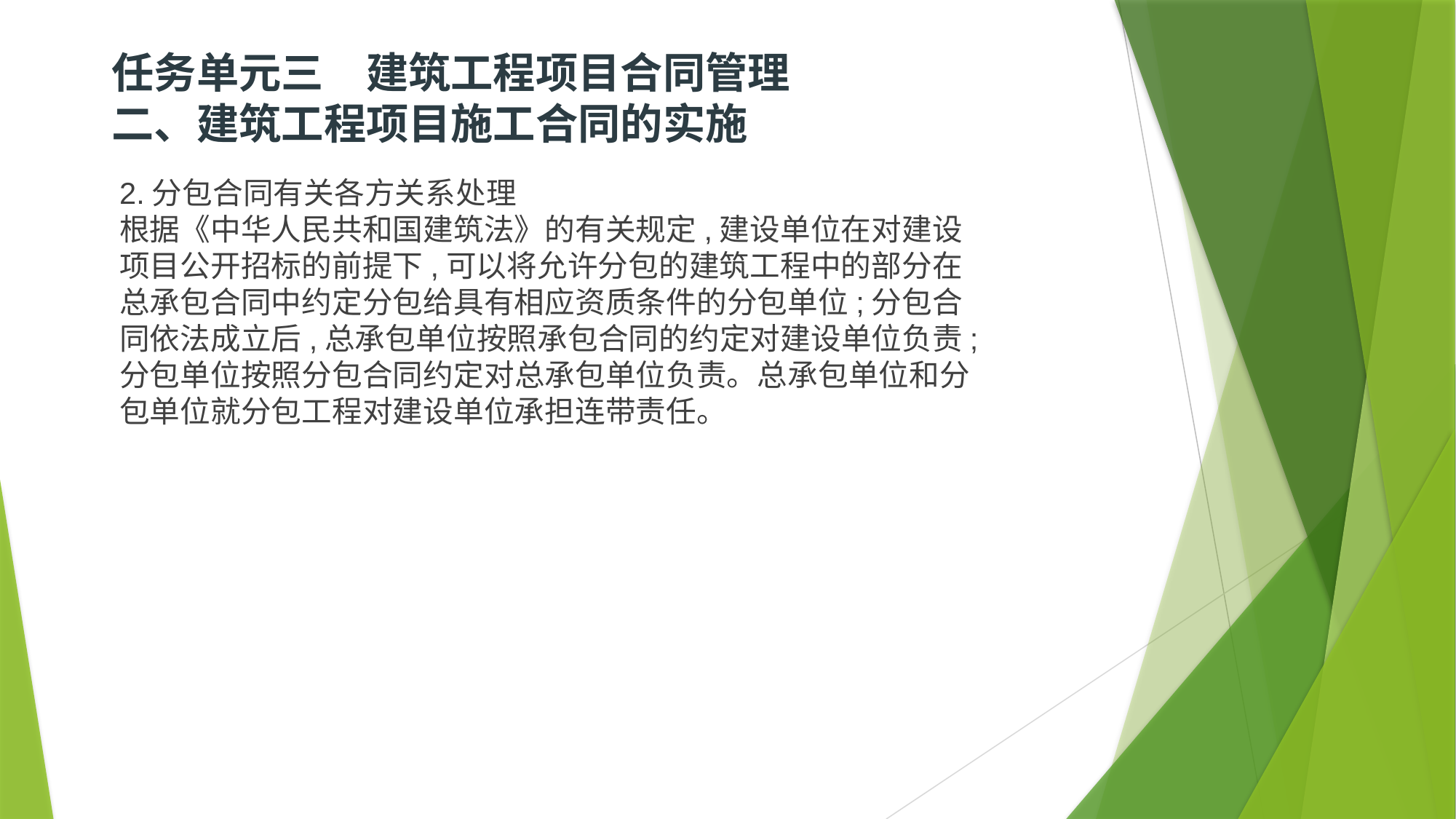

# 任务单元三　建筑工程项目合同管理  二、建筑工程项目施工合同的实施
2.分包合同有关各方关系处理
根据《中华人民共和国建筑法》的有关规定,建设单位在对建设项目公开招标的前提下,可以将允许分包的建筑工程中的部分在总承包合同中约定分包给具有相应资质条件的分包单位;分包合同依法成立后,总承包单位按照承包合同的约定对建设单位负责;分包单位按照分包合同约定对总承包单位负责。总承包单位和分包单位就分包工程对建设单位承担连带责任。